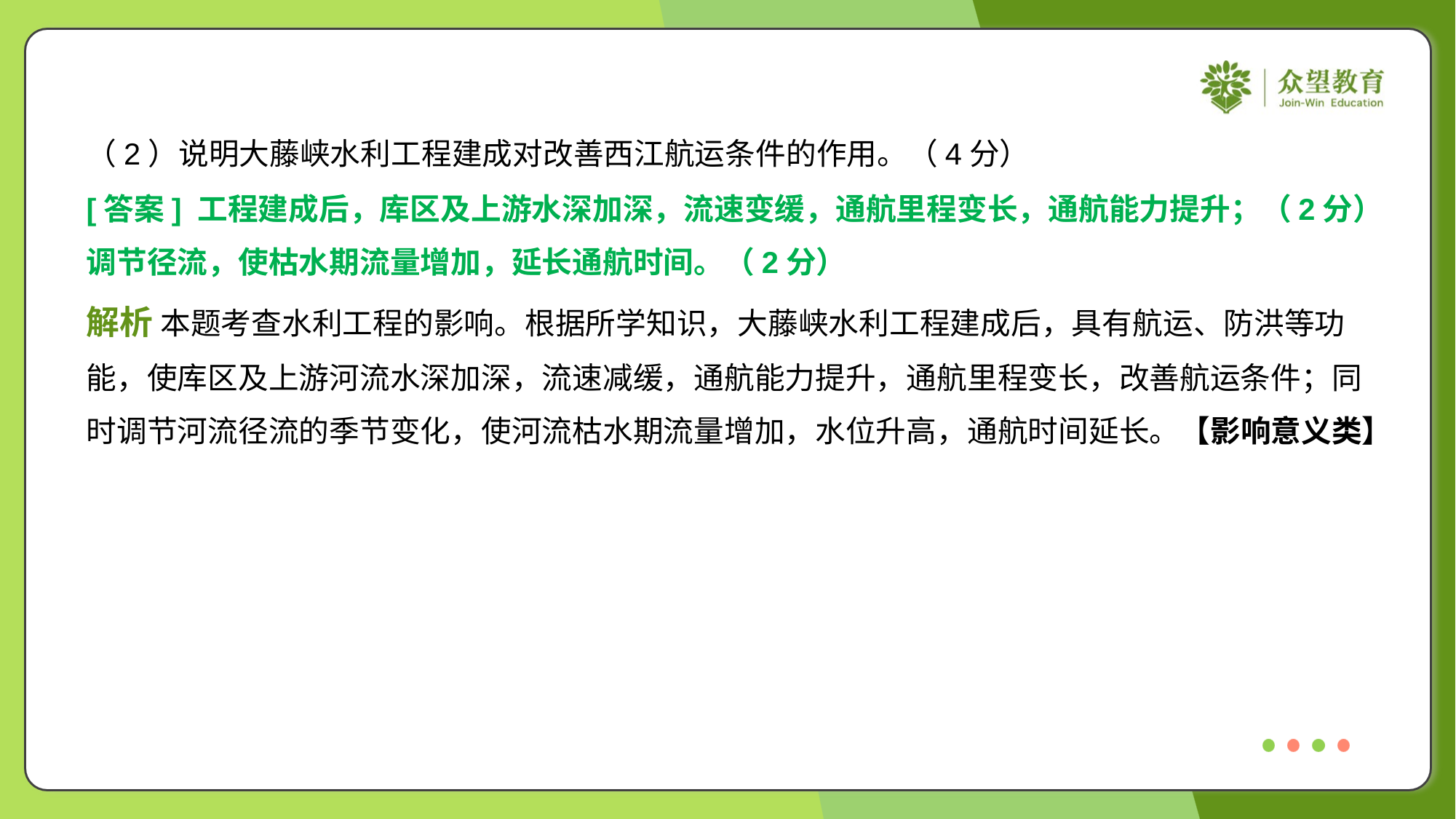

（2）说明大藤峡水利工程建成对改善西江航运条件的作用。（4分）
[答案] 工程建成后，库区及上游水深加深，流速变缓，通航里程变长，通航能力提升；（2分）
调节径流，使枯水期流量增加，延长通航时间。（2分）
解析 本题考查水利工程的影响。根据所学知识，大藤峡水利工程建成后，具有航运、防洪等功
能，使库区及上游河流水深加深，流速减缓，通航能力提升，通航里程变长，改善航运条件；同
时调节河流径流的季节变化，使河流枯水期流量增加，水位升高，通航时间延长。【影响意义类】